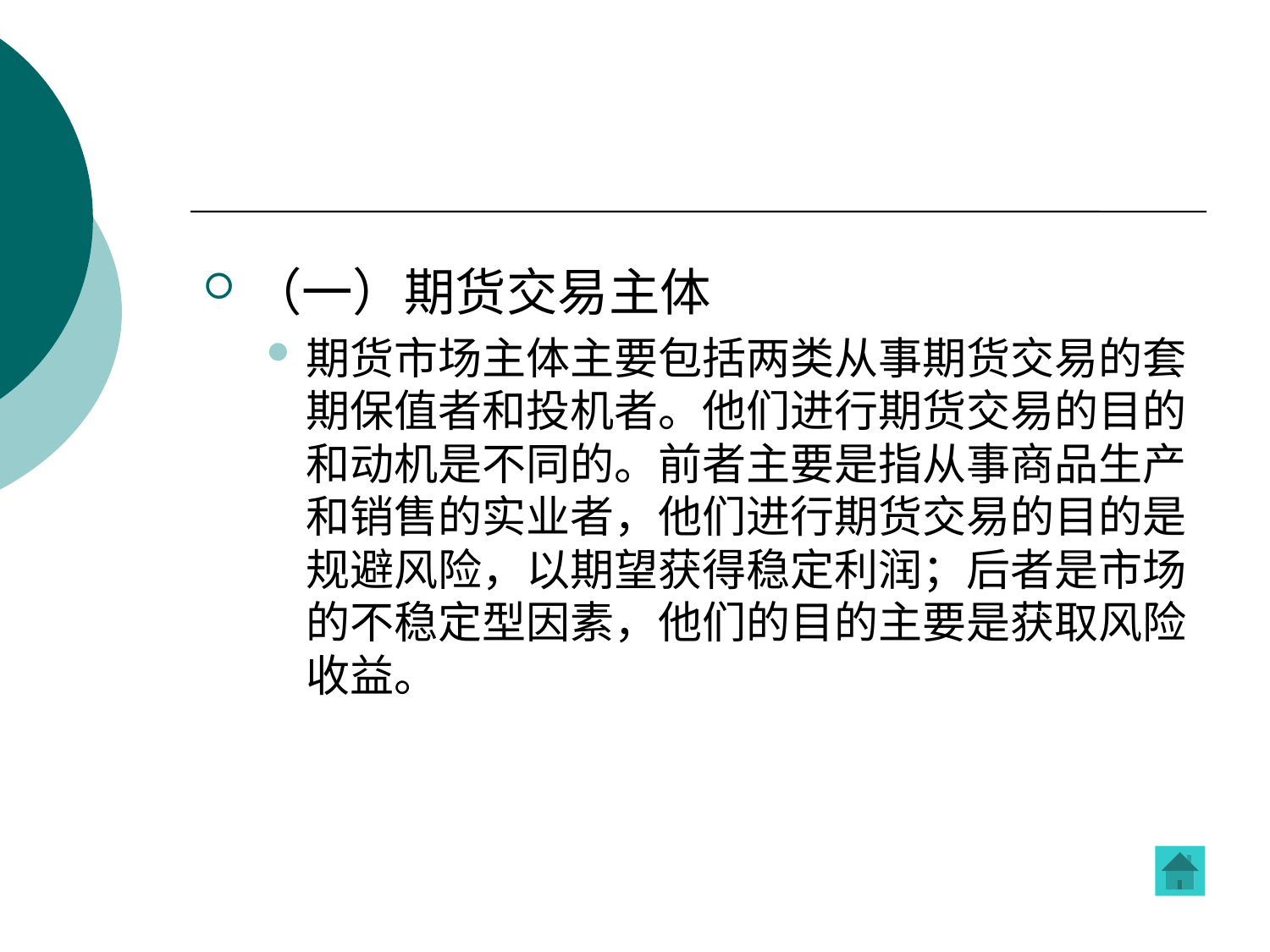

#
（一）期货交易主体
期货市场主体主要包括两类从事期货交易的套期保值者和投机者。他们进行期货交易的目的和动机是不同的。前者主要是指从事商品生产和销售的实业者，他们进行期货交易的目的是规避风险，以期望获得稳定利润；后者是市场的不稳定型因素，他们的目的主要是获取风险收益。